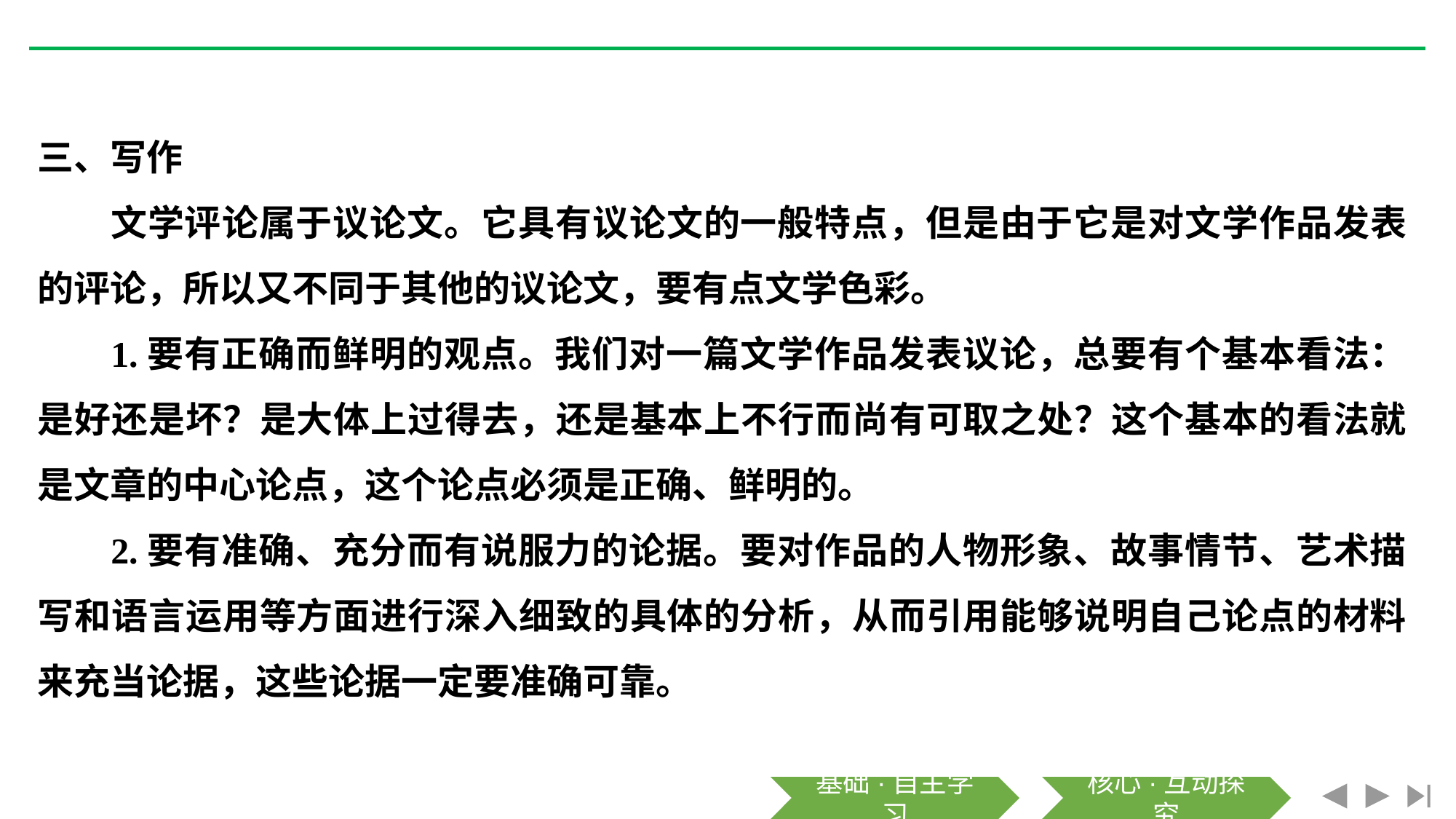

三、写作
文学评论属于议论文。它具有议论文的一般特点，但是由于它是对文学作品发表的评论，所以又不同于其他的议论文，要有点文学色彩。
1.要有正确而鲜明的观点。我们对一篇文学作品发表议论，总要有个基本看法：是好还是坏？是大体上过得去，还是基本上不行而尚有可取之处？这个基本的看法就是文章的中心论点，这个论点必须是正确、鲜明的。
2.要有准确、充分而有说服力的论据。要对作品的人物形象、故事情节、艺术描写和语言运用等方面进行深入细致的具体的分析，从而引用能够说明自己论点的材料来充当论据，这些论据一定要准确可靠。